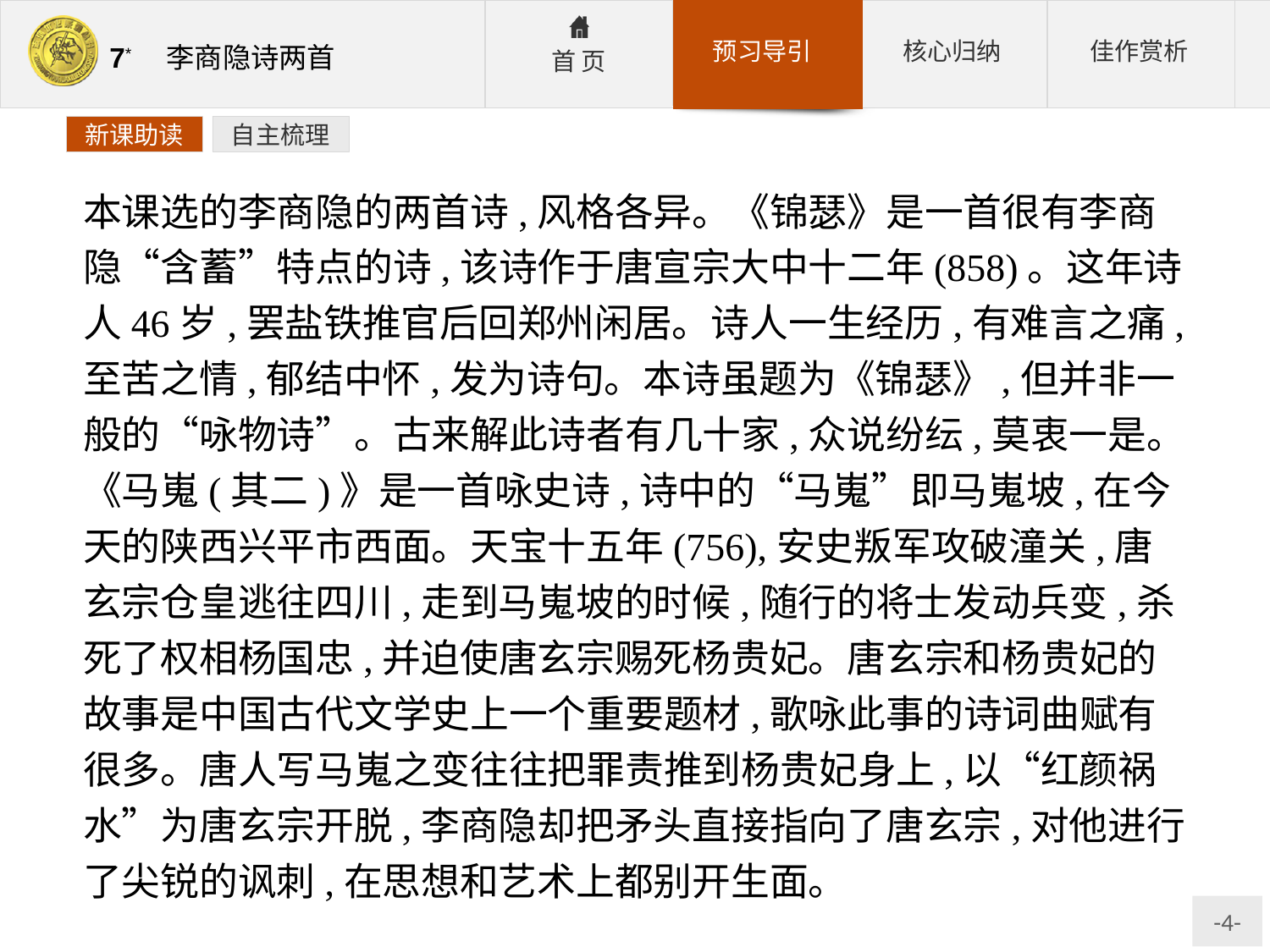

新课助读
自主梳理
本课选的李商隐的两首诗,风格各异。《锦瑟》是一首很有李商隐“含蓄”特点的诗,该诗作于唐宣宗大中十二年(858)。这年诗人46岁,罢盐铁推官后回郑州闲居。诗人一生经历,有难言之痛,至苦之情,郁结中怀,发为诗句。本诗虽题为《锦瑟》,但并非一般的“咏物诗”。古来解此诗者有几十家,众说纷纭,莫衷一是。《马嵬(其二)》是一首咏史诗,诗中的“马嵬”即马嵬坡,在今天的陕西兴平市西面。天宝十五年(756),安史叛军攻破潼关,唐玄宗仓皇逃往四川,走到马嵬坡的时候,随行的将士发动兵变,杀死了权相杨国忠,并迫使唐玄宗赐死杨贵妃。唐玄宗和杨贵妃的故事是中国古代文学史上一个重要题材,歌咏此事的诗词曲赋有很多。唐人写马嵬之变往往把罪责推到杨贵妃身上,以“红颜祸水”为唐玄宗开脱,李商隐却把矛头直接指向了唐玄宗,对他进行了尖锐的讽刺,在思想和艺术上都别开生面。